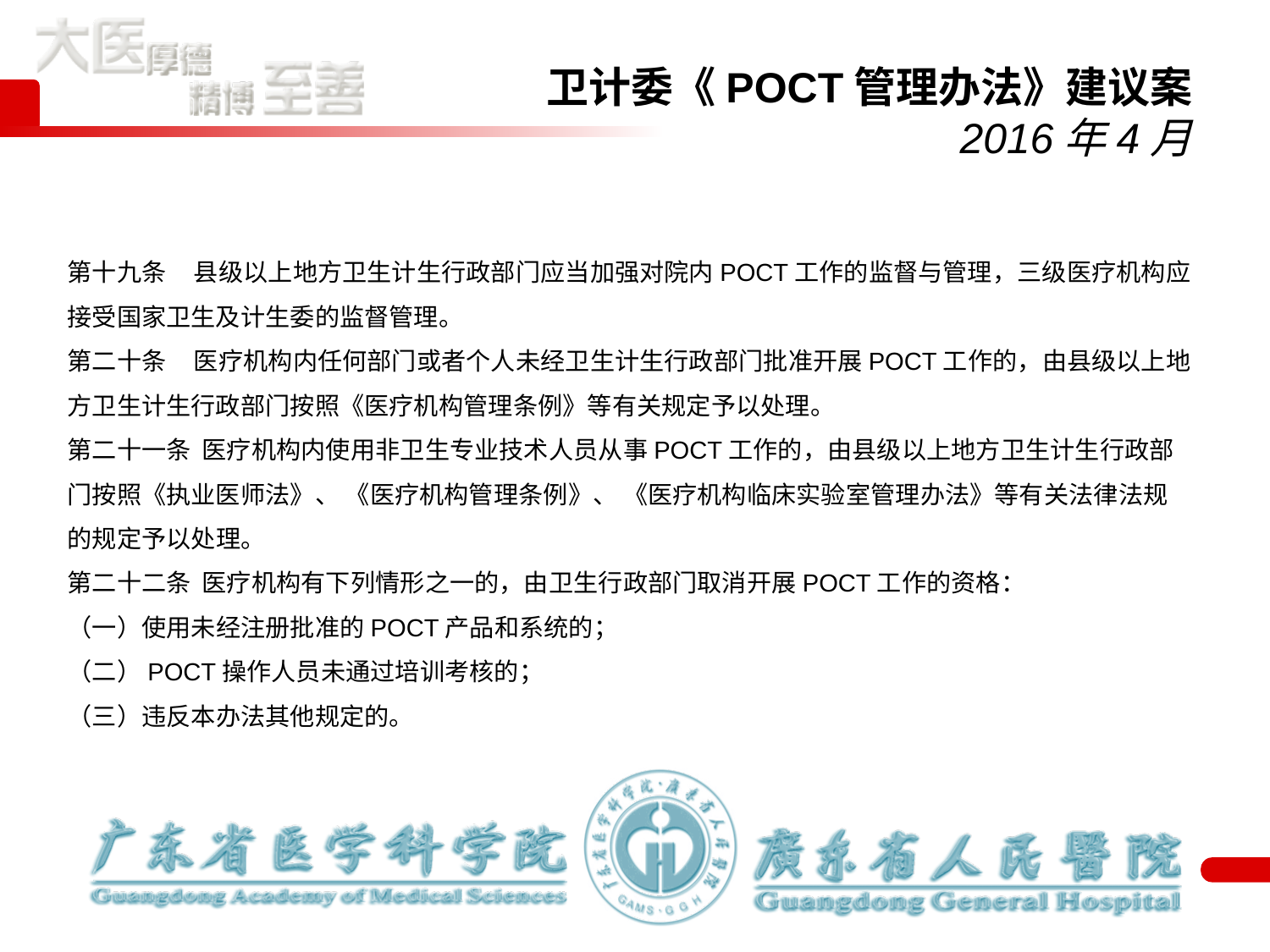

# 卫计委《POCT管理办法》建议案 2016年4月

第十九条     县级以上地方卫生计生行政部门应当加强对院内POCT工作的监督与管理，三级医疗机构应接受国家卫生及计生委的监督管理。
第二十条     医疗机构内任何部门或者个人未经卫生计生行政部门批准开展POCT工作的，由县级以上地方卫生计生行政部门按照《医疗机构管理条例》等有关规定予以处理。
第二十一条  医疗机构内使用非卫生专业技术人员从事POCT工作的，由县级以上地方卫生计生行政部门按照《执业医师法》、 《医疗机构管理条例》、 《医疗机构临床实验室管理办法》等有关法律法规的规定予以处理。
第二十二条  医疗机构有下列情形之一的，由卫生行政部门取消开展POCT工作的资格：
（一）使用未经注册批准的POCT产品和系统的；
（二）POCT操作人员未通过培训考核的；
（三）违反本办法其他规定的。